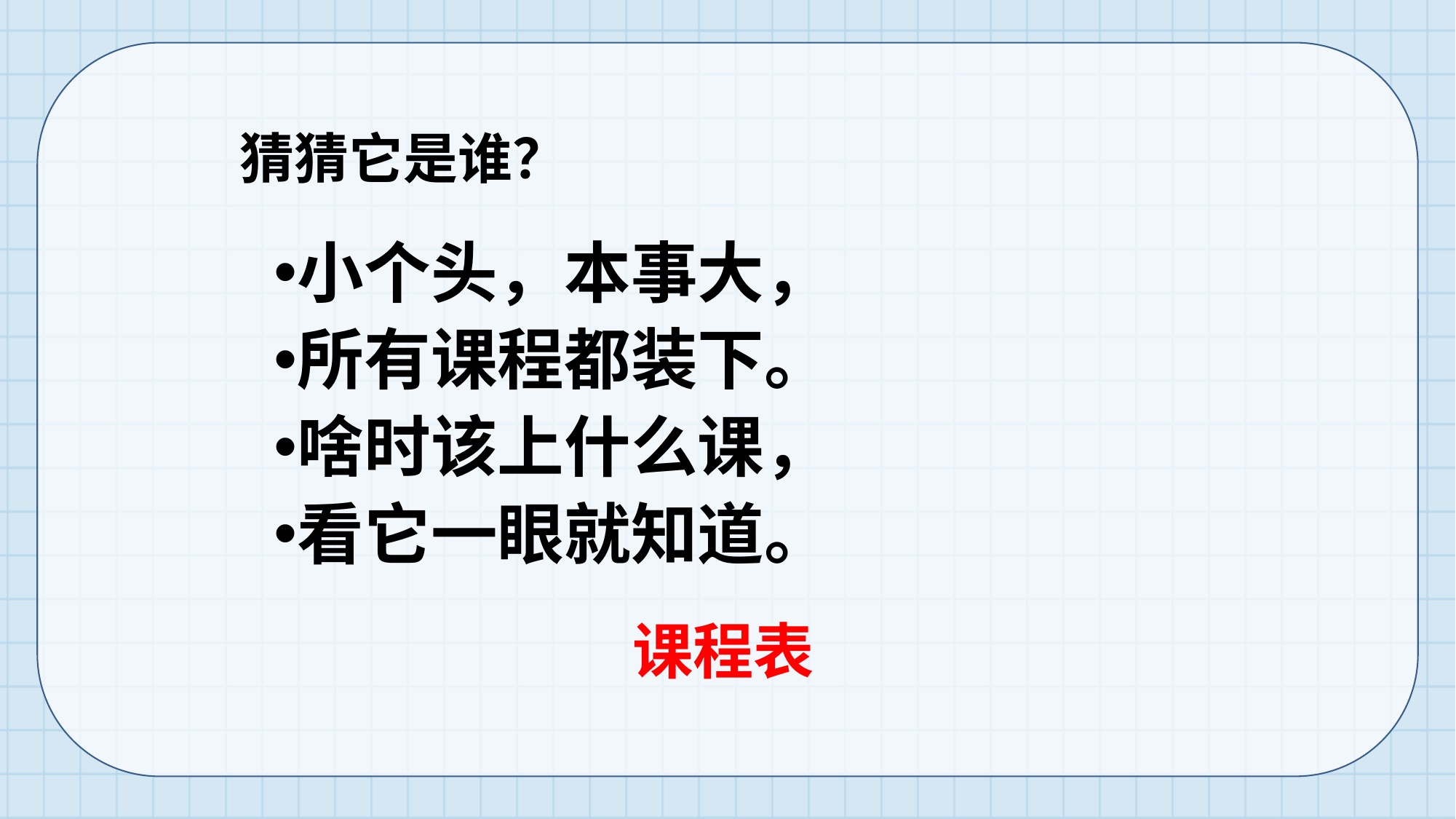

# 猜猜它是谁？
小个头，本事大，
所有课程都装下。
啥时该上什么课，
看它一眼就知道。
课程表